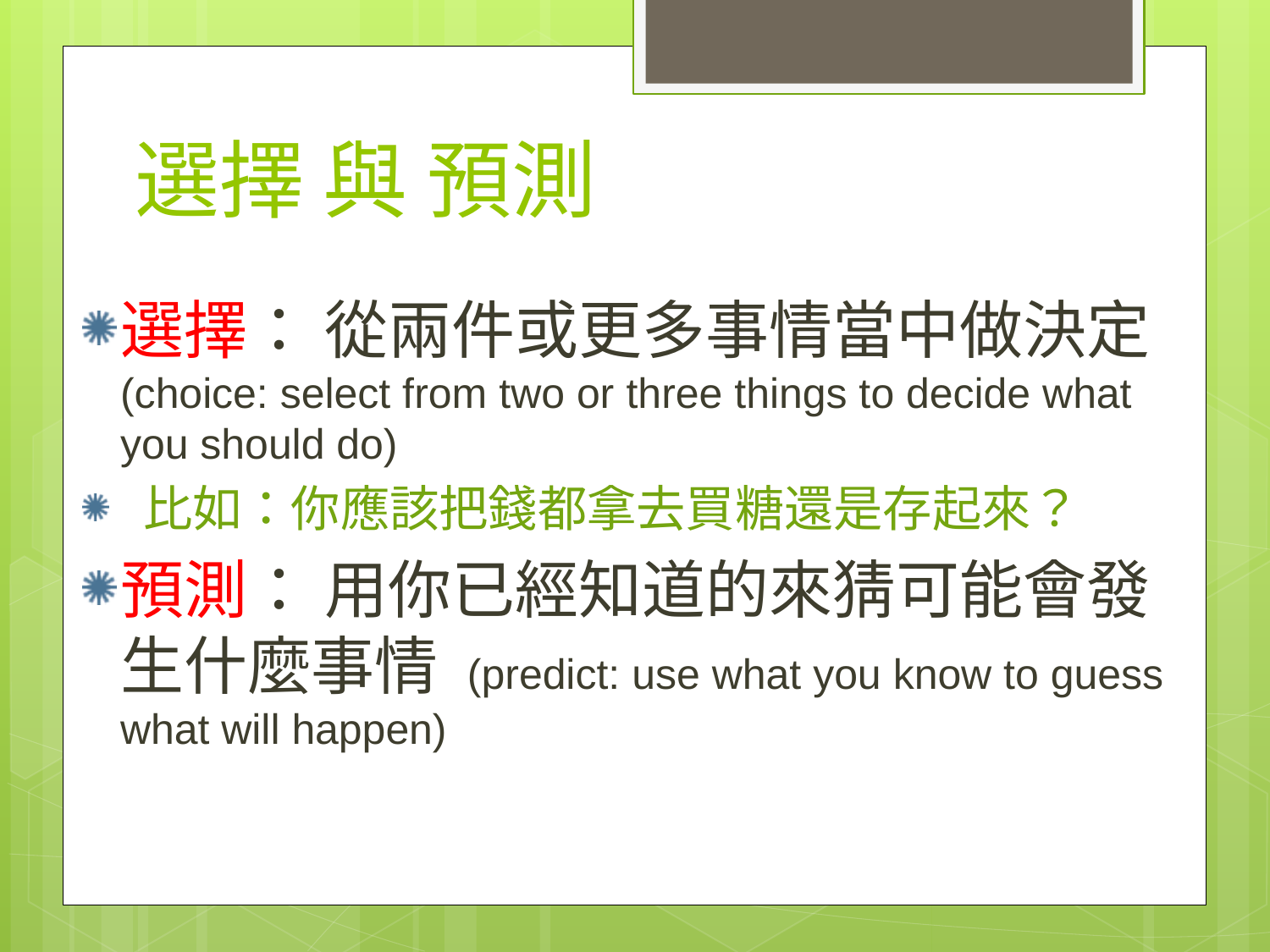

# 選擇 與 預測
選擇： 從兩件或更多事情當中做決定(choice: select from two or three things to decide what you should do)
 比如：你應該把錢都拿去買糖還是存起來？
預測： 用你已經知道的來猜可能會發生什麼事情 (predict: use what you know to guess what will happen)